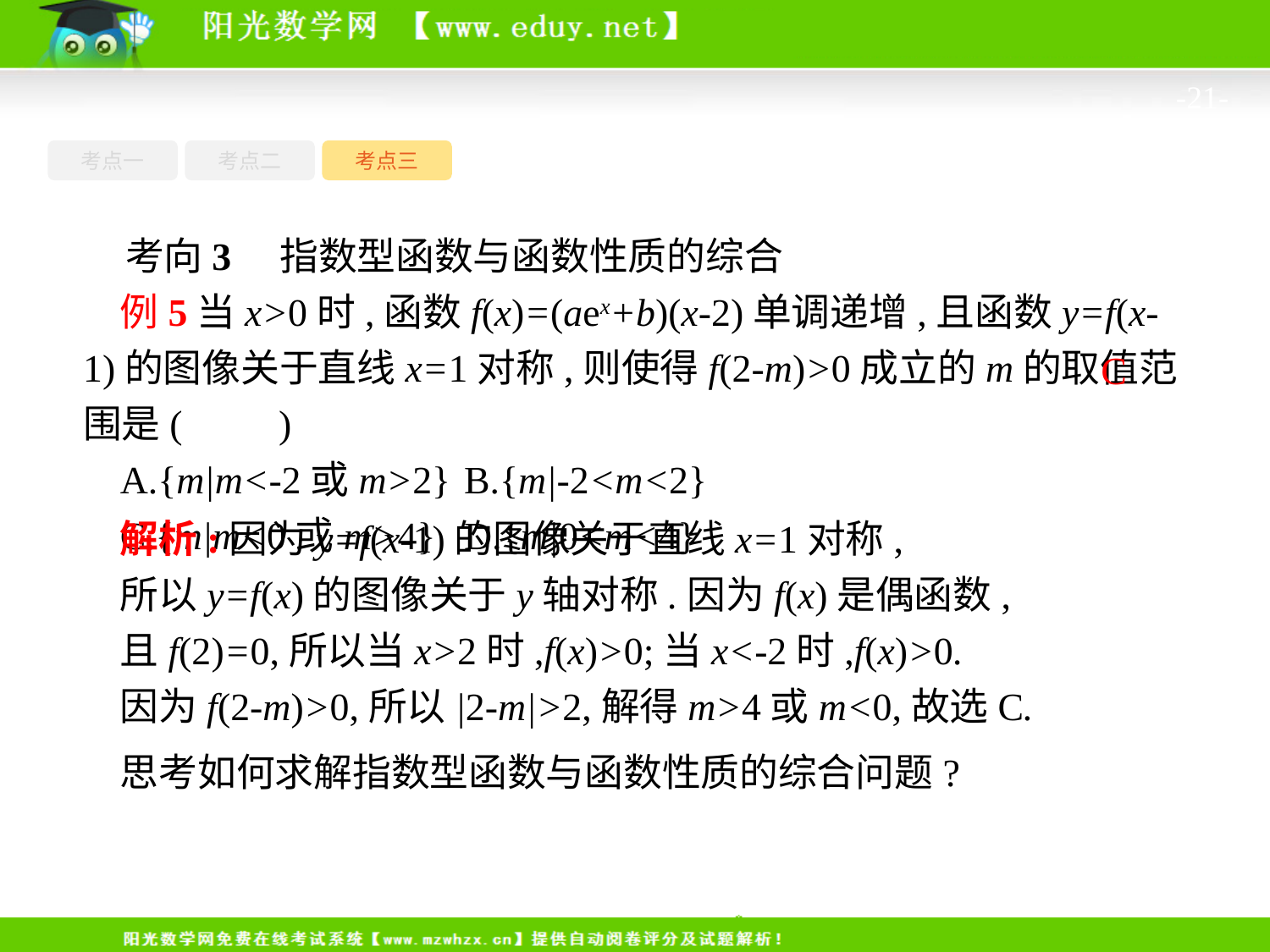

-21-
考点一
考点三
考点二
考向3　指数型函数与函数性质的综合
例5当x>0时,函数f(x)=(aex+b)(x-2)单调递增,且函数y=f(x-1)的图像关于直线x=1对称,则使得f(2-m)>0成立的m的取值范围是(　　)
A.{m|m<-2或m>2}	B.{m|-2<m<2}
C.{m|m<0或m>4}	D.{m|0<m<4}
C
解析:因为y=f(x-1)的图像关于直线x=1对称,
所以y=f(x)的图像关于y轴对称.因为f(x)是偶函数,
且f(2)=0,所以当x>2时,f(x)>0;当x<-2时,f(x)>0.
因为f(2-m)>0,所以|2-m|>2,解得m>4或m<0,故选C.
思考如何求解指数型函数与函数性质的综合问题?